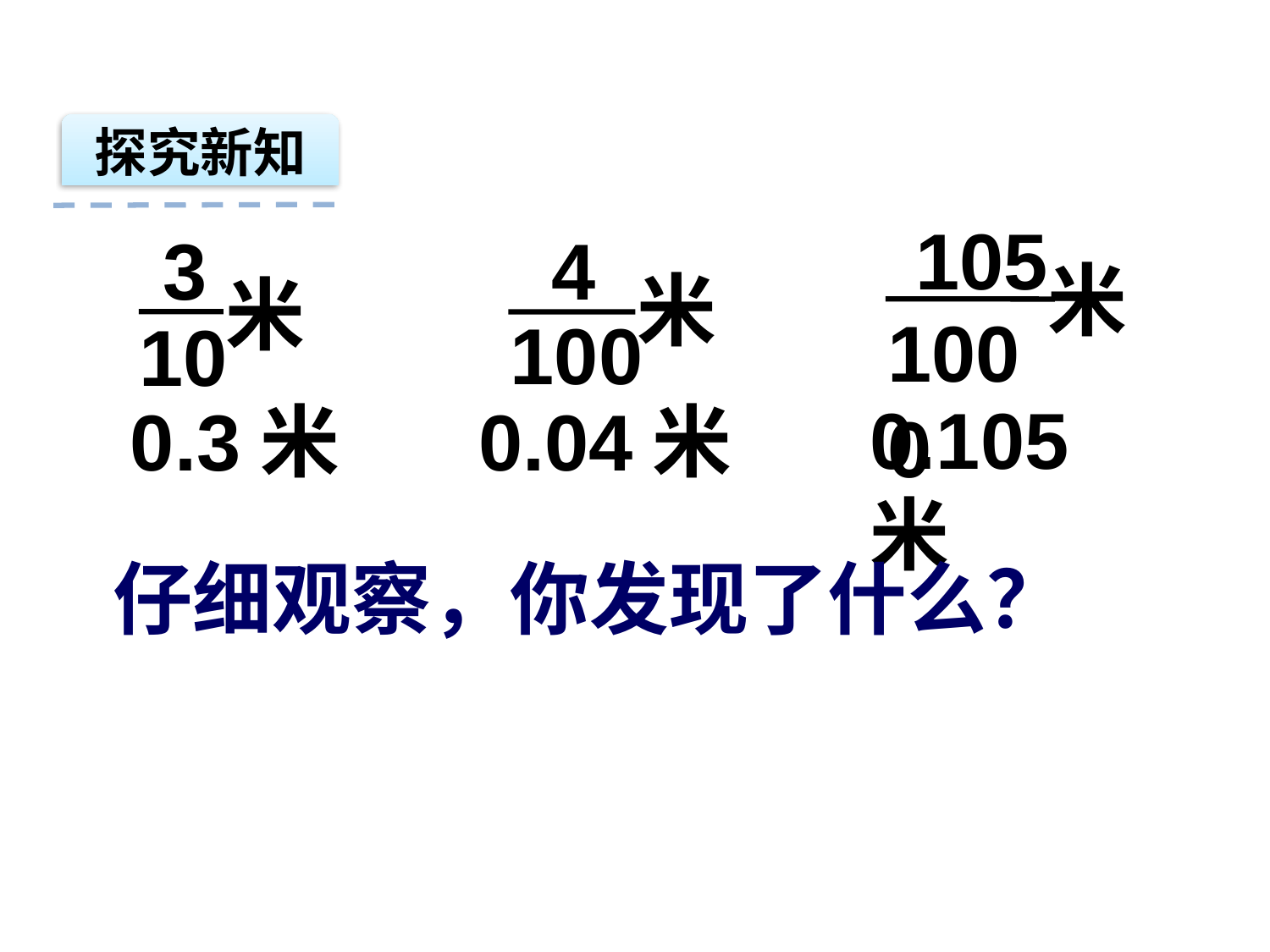

探究新知
105
1000

3
10

4
米
100
米
米

0.105米
0.3米
0.04米
仔细观察，你发现了什么？